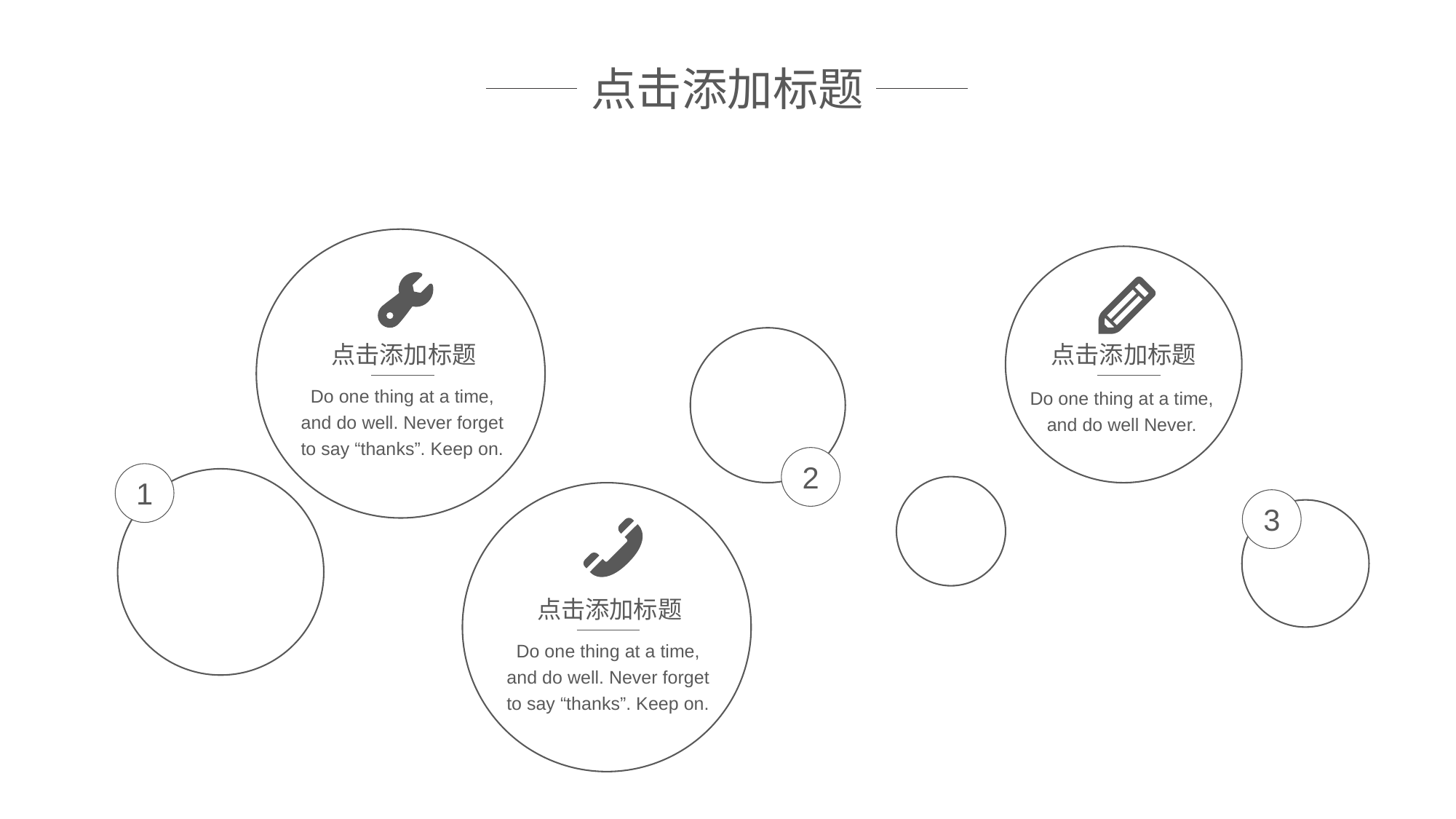

点击添加标题

点击添加标题
点击添加标题
Do one thing at a time, and do well. Never forget to say “thanks”. Keep on.
Do one thing at a time, and do well Never.
2
1

3

点击添加标题
Do one thing at a time, and do well. Never forget to say “thanks”. Keep on.